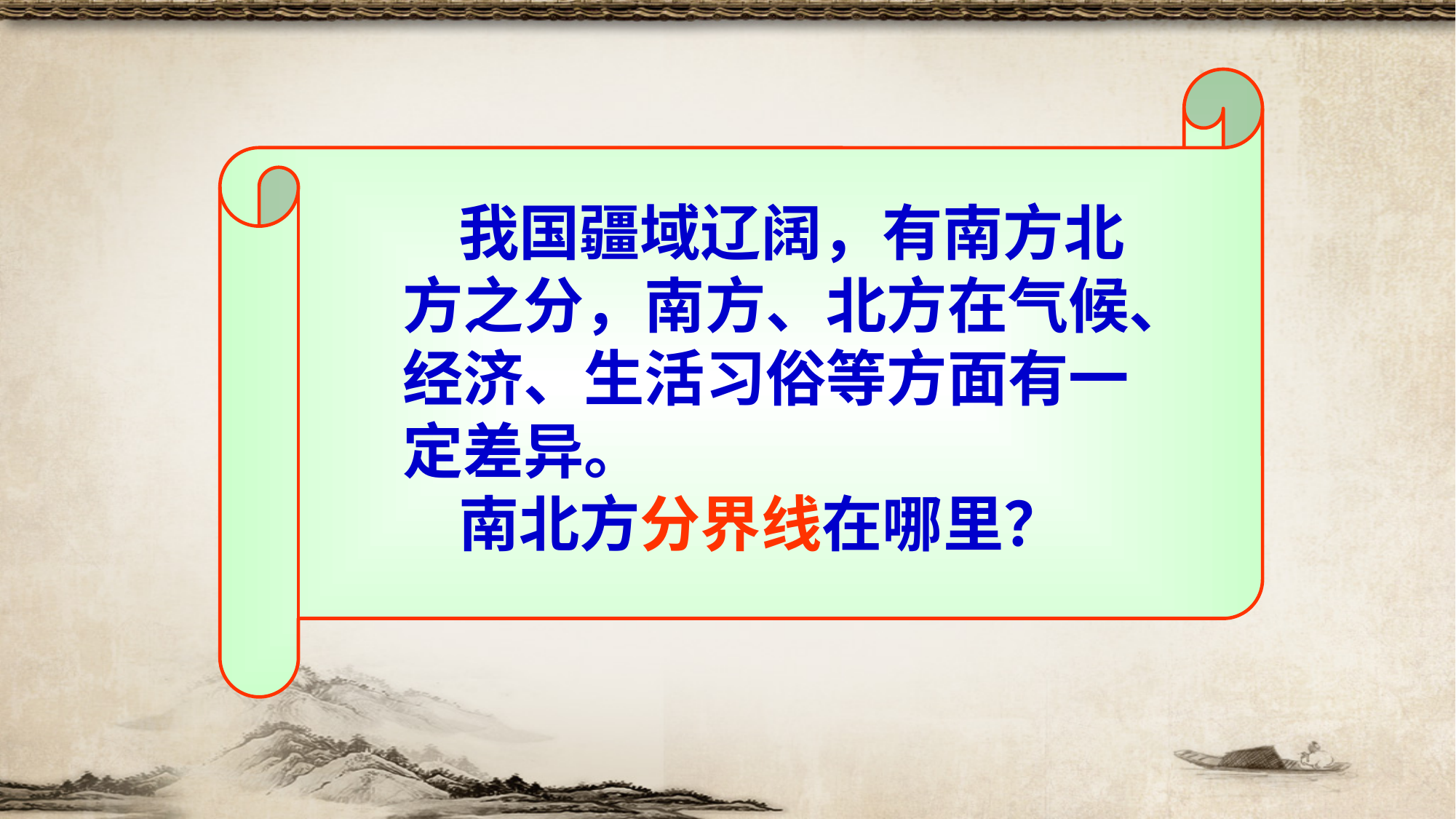

我国疆域辽阔，有南方北方之分，南方、北方在气候、经济、生活习俗等方面有一定差异。
   南北方分界线在哪里？